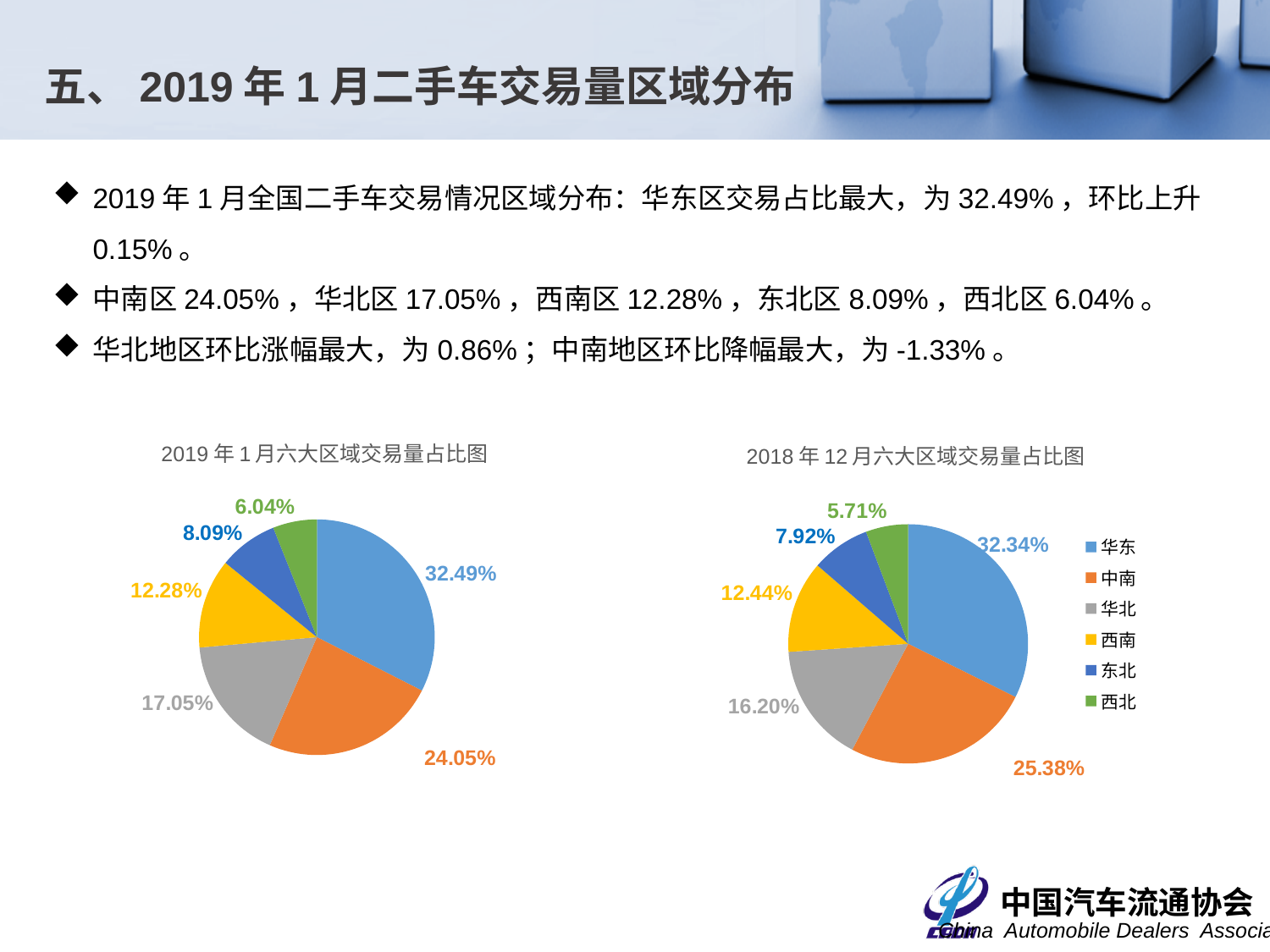

五、2019年1月二手车交易量区域分布
2019年1月全国二手车交易情况区域分布：华东区交易占比最大，为32.49%，环比上升0.15%。
中南区24.05%，华北区17.05%，西南区12.28%，东北区8.09%，西北区6.04%。
华北地区环比涨幅最大，为0.86%；中南地区环比降幅最大，为-1.33%。

### Chart: 2019年1月六大区域交易量占比图

| Category | 交易占比 |
|---|---|
| 华东 | 0.32487274894830565 |
| 中南 | 0.24053934242700753 |
| 华北 | 0.1705218357545192 |
| 西南 | 0.12279215146736304 |
| 东北 | 0.0808646309281208 |
| 西北 | 0.06040929047468378 |

### Chart: 2018年12月六大区域交易量占比图

| Category | 交易占比 |
|---|---|
| 华东 | 0.32340700309061365 |
| 中南 | 0.2538295841226913 |
| 华北 | 0.16196639265745125 |
| 西南 | 0.12442472030850273 |
| 东北 | 0.07924359654758246 |
| 西北 | 0.05712870327315865 |